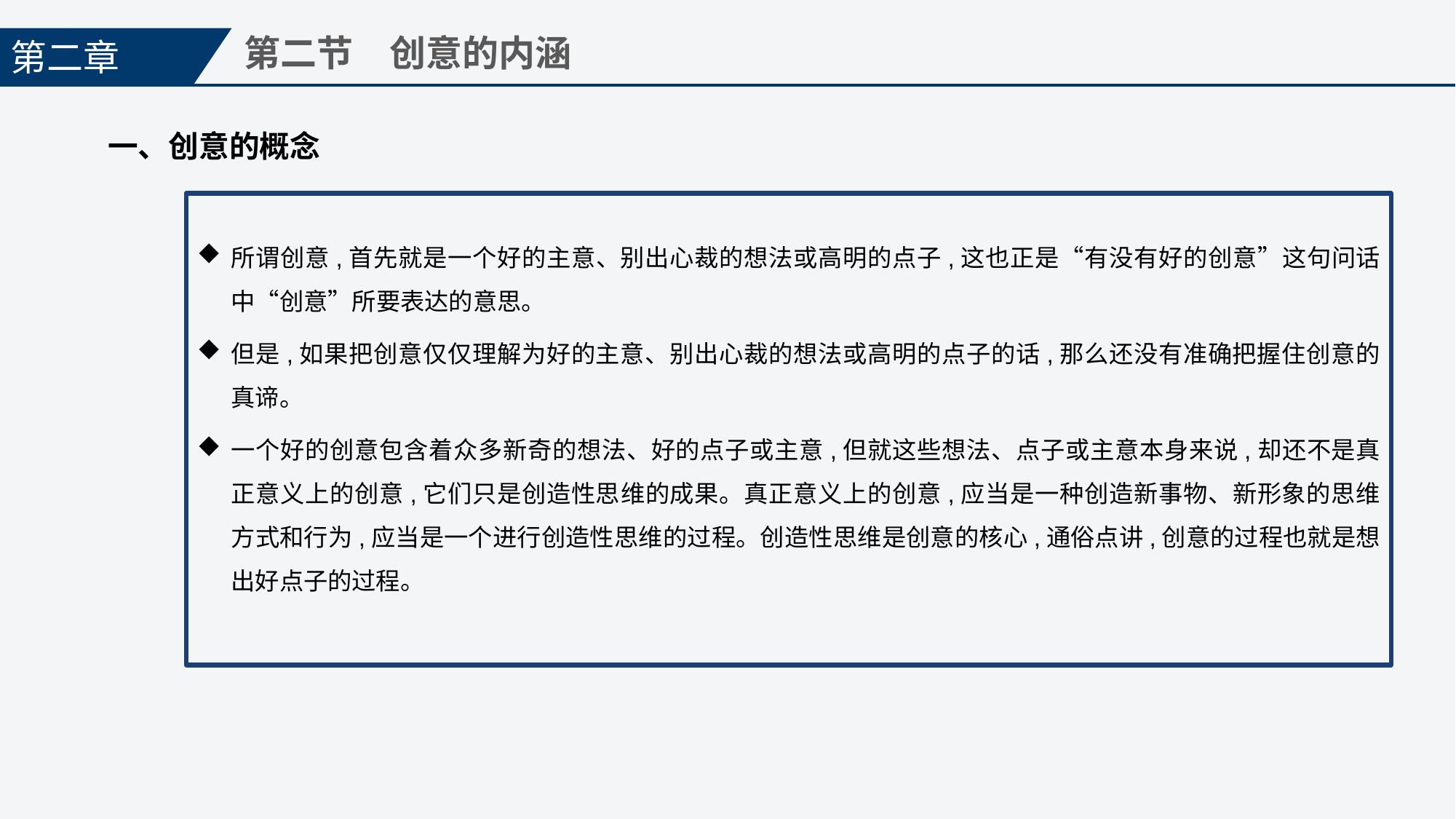

第二章
第二节　创意的内涵
一、创意的概念

所谓创意,首先就是一个好的主意、别出心裁的想法或高明的点子,这也正是“有没有好的创意”这句问话中“创意”所要表达的意思。
但是,如果把创意仅仅理解为好的主意、别出心裁的想法或高明的点子的话,那么还没有准确把握住创意的真谛。
一个好的创意包含着众多新奇的想法、好的点子或主意,但就这些想法、点子或主意本身来说,却还不是真正意义上的创意,它们只是创造性思维的成果。真正意义上的创意,应当是一种创造新事物、新形象的思维方式和行为,应当是一个进行创造性思维的过程。创造性思维是创意的核心,通俗点讲,创意的过程也就是想出好点子的过程。